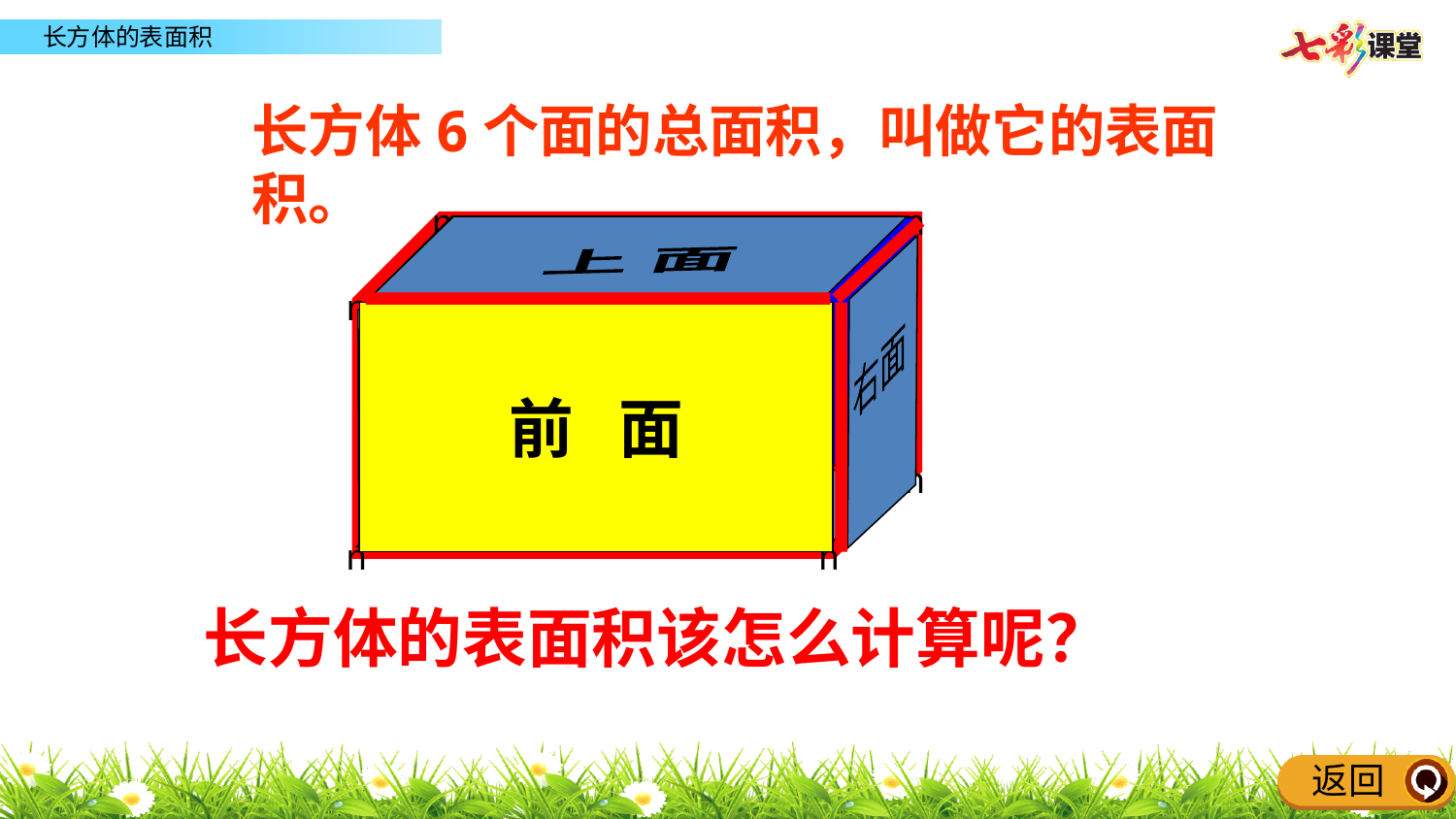

长方体6个面的总面积，叫做它的表面积。
n
n

n
n
n
n

n
n
后面

左面
下 面

上 面

右面
前   面

长方体的表面积该怎么计算呢？